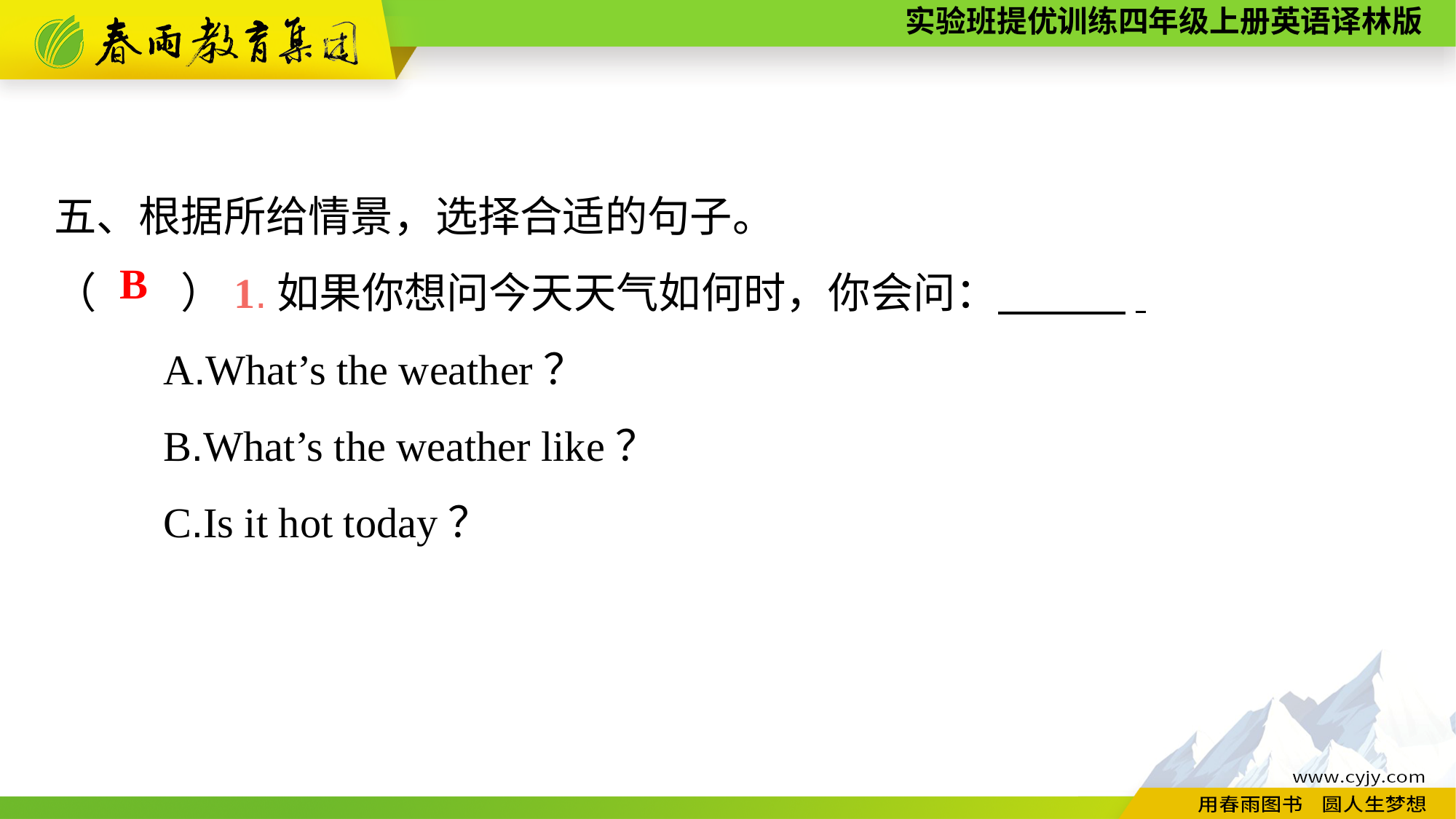

五、根据所给情景，选择合适的句子。
（　　）1.如果你想问今天天气如何时，你会问：　　　.
	A.What’s the weather？
	B.What’s the weather like？
	C.Is it hot today？
B